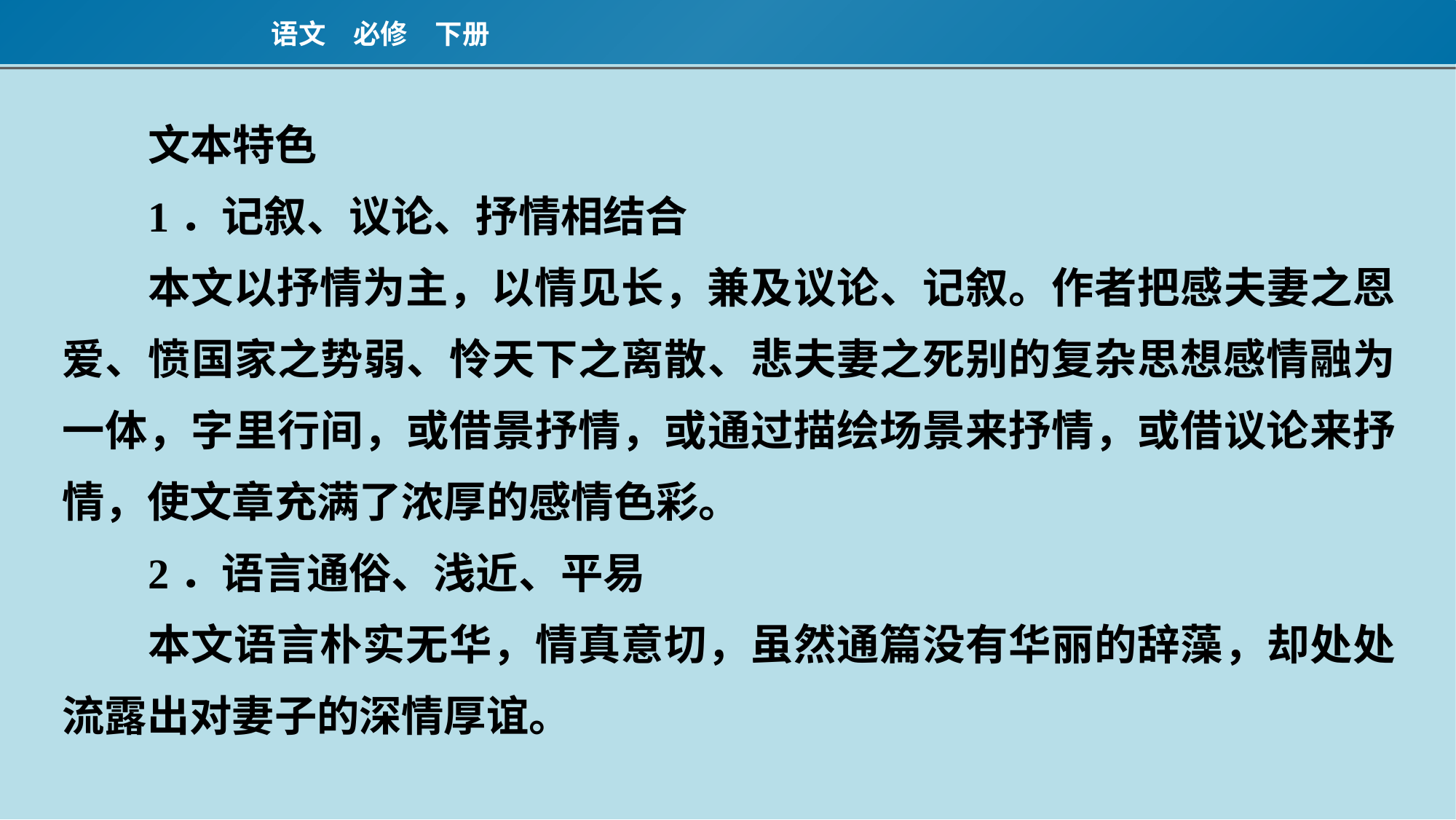

文本特色
1．记叙、议论、抒情相结合
本文以抒情为主，以情见长，兼及议论、记叙。作者把感夫妻之恩爱、愤国家之势弱、怜天下之离散、悲夫妻之死别的复杂思想感情融为一体，字里行间，或借景抒情，或通过描绘场景来抒情，或借议论来抒情，使文章充满了浓厚的感情色彩。
2．语言通俗、浅近、平易
本文语言朴实无华，情真意切，虽然通篇没有华丽的辞藻，却处处流露出对妻子的深情厚谊。